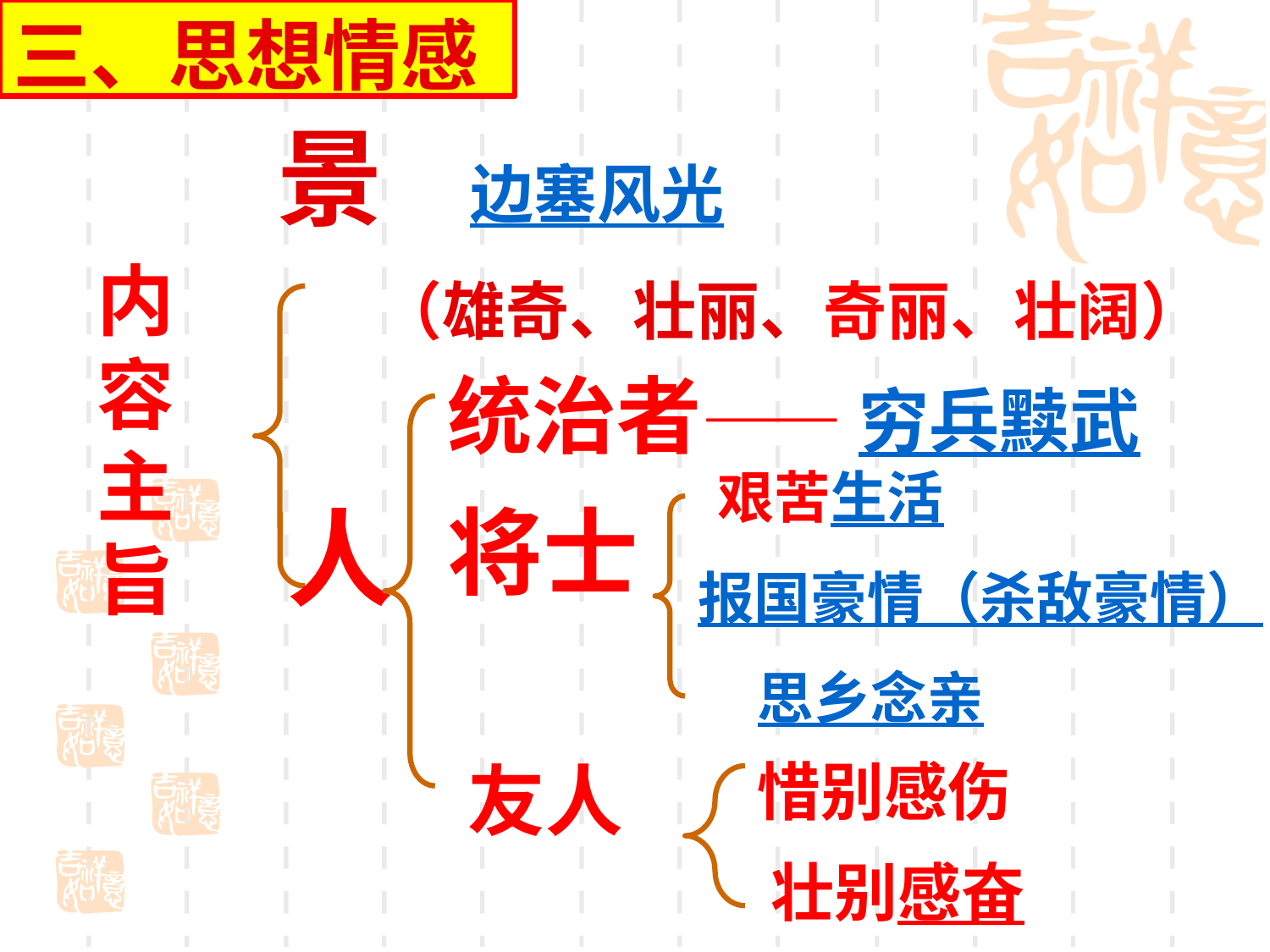

三、思想情感
景      边塞风光
      （雄奇、壮丽、奇丽、壮阔）
内容主旨

统治者—— 穷兵黩武

艰苦生活

人
将士

报国豪情（杀敌豪情）
思乡念亲
友人
惜别感伤

 壮别感奋